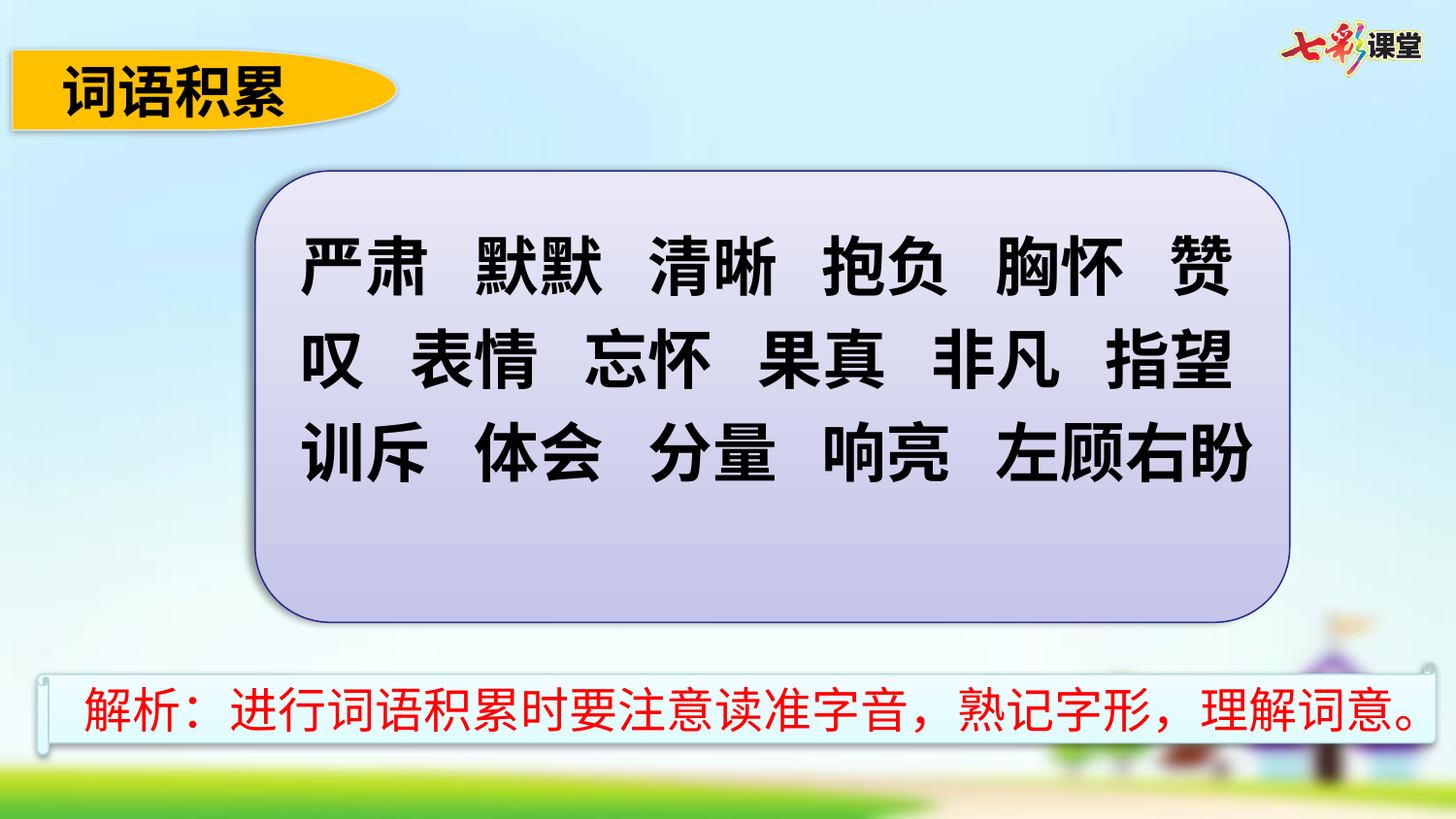

词语积累

严肃   默默   清晰   抱负   胸怀   赞叹   表情   忘怀   果真   非凡   指望   训斥   体会   分量   响亮   左顾右盼
解析：进行词语积累时要注意读准字音，熟记字形，理解词意。